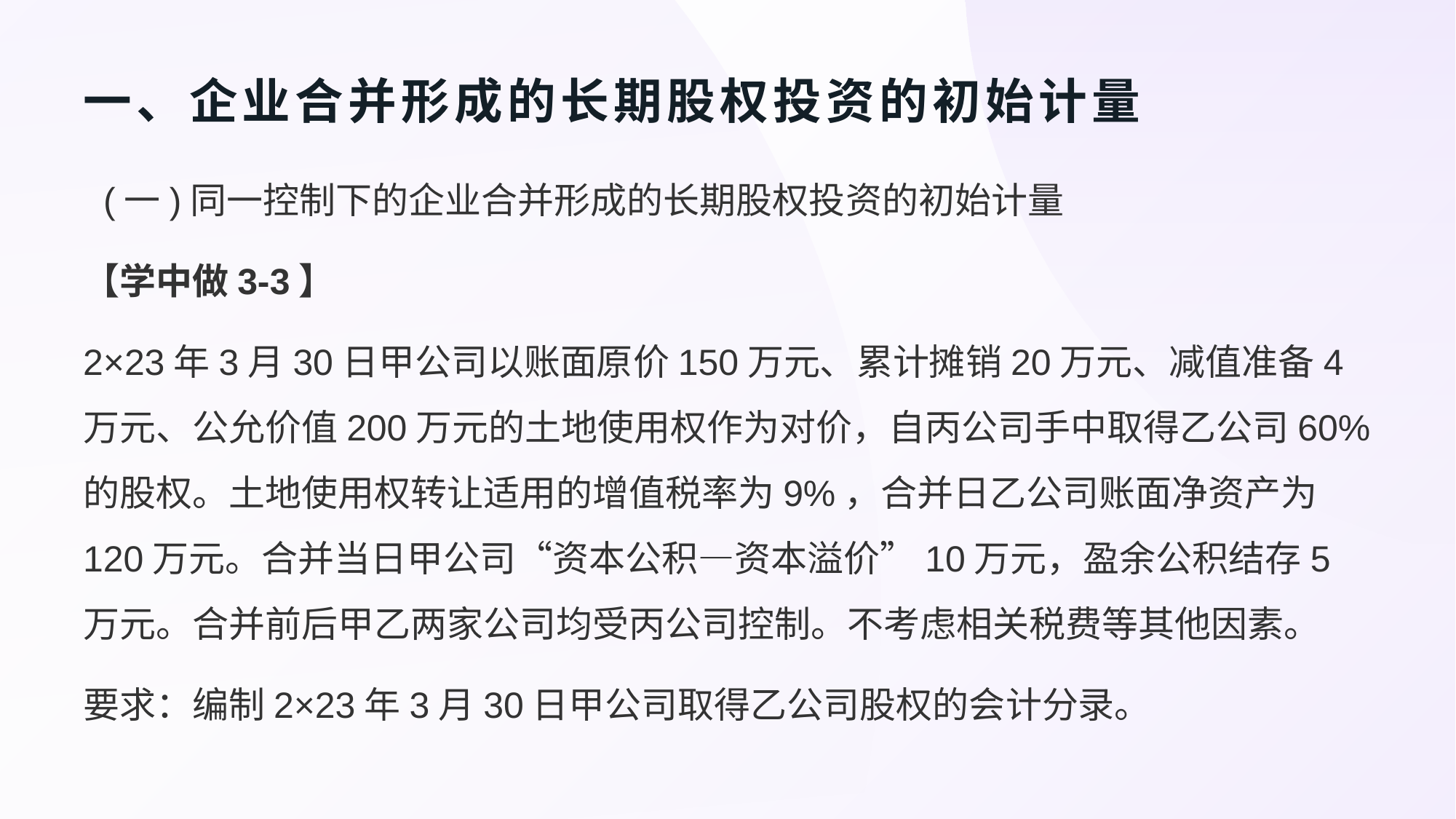

# 一、企业合并形成的长期股权投资的初始计量
  (一)同一控制下的企业合并形成的长期股权投资的初始计量
【学中做3-3】
2×23年3月30日甲公司以账面原价150万元、累计摊销20万元、减值准备4万元、公允价值200万元的土地使用权作为对价，自丙公司手中取得乙公司60%的股权。土地使用权转让适用的增值税率为9%，合并日乙公司账面净资产为120万元。合并当日甲公司“资本公积—资本溢价”10万元，盈余公积结存5万元。合并前后甲乙两家公司均受丙公司控制。不考虑相关税费等其他因素。
要求：编制2×23年3月30日甲公司取得乙公司股权的会计分录。